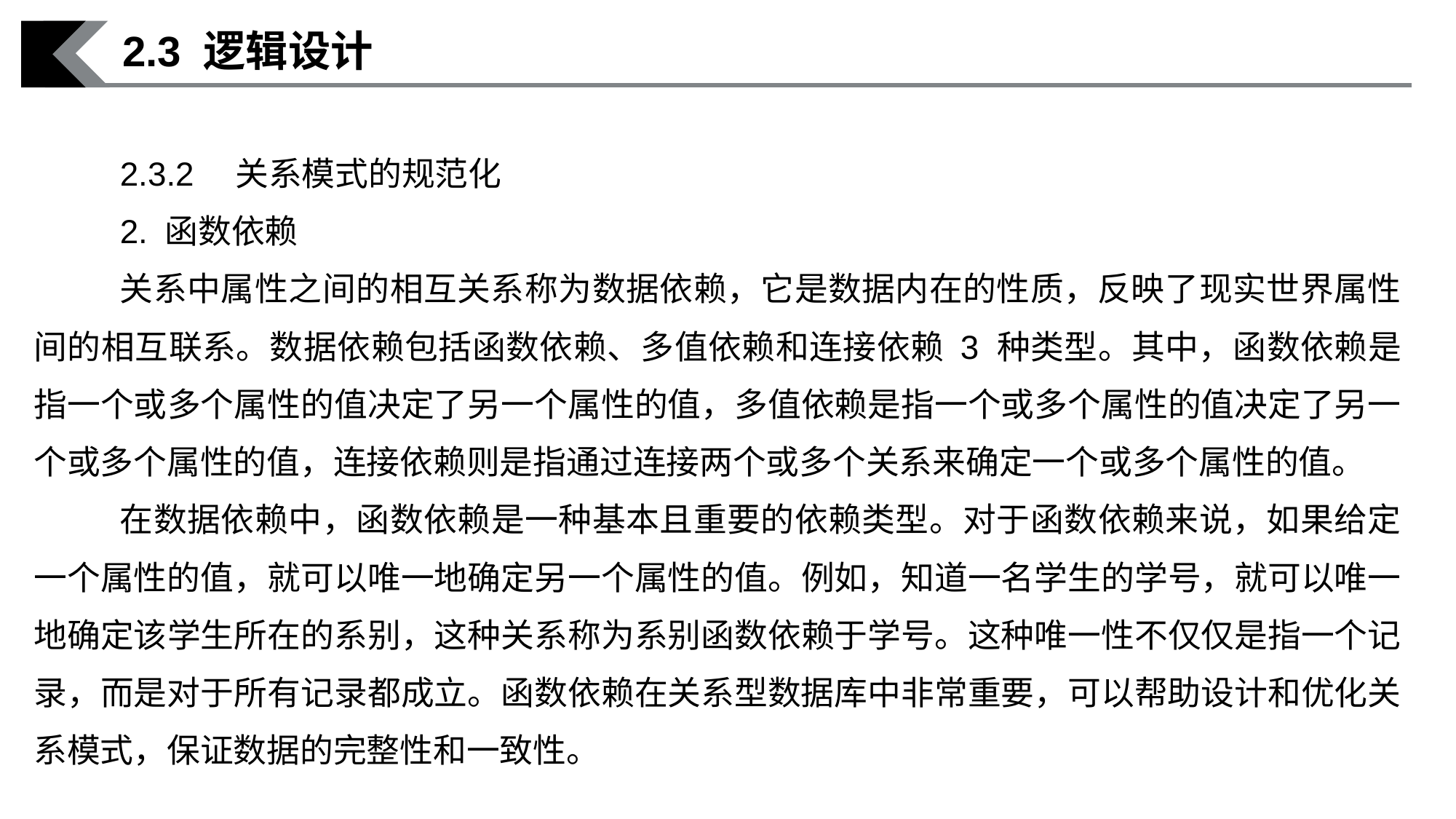

2.3 逻辑设计
2.3.2　关系模式的规范化
2. 函数依赖
关系中属性之间的相互关系称为数据依赖，它是数据内在的性质，反映了现实世界属性间的相互联系。数据依赖包括函数依赖、多值依赖和连接依赖 3 种类型。其中，函数依赖是指一个或多个属性的值决定了另一个属性的值，多值依赖是指一个或多个属性的值决定了另一个或多个属性的值，连接依赖则是指通过连接两个或多个关系来确定一个或多个属性的值。
在数据依赖中，函数依赖是一种基本且重要的依赖类型。对于函数依赖来说，如果给定一个属性的值，就可以唯一地确定另一个属性的值。例如，知道一名学生的学号，就可以唯一地确定该学生所在的系别，这种关系称为系别函数依赖于学号。这种唯一性不仅仅是指一个记录，而是对于所有记录都成立。函数依赖在关系型数据库中非常重要，可以帮助设计和优化关系模式，保证数据的完整性和一致性。